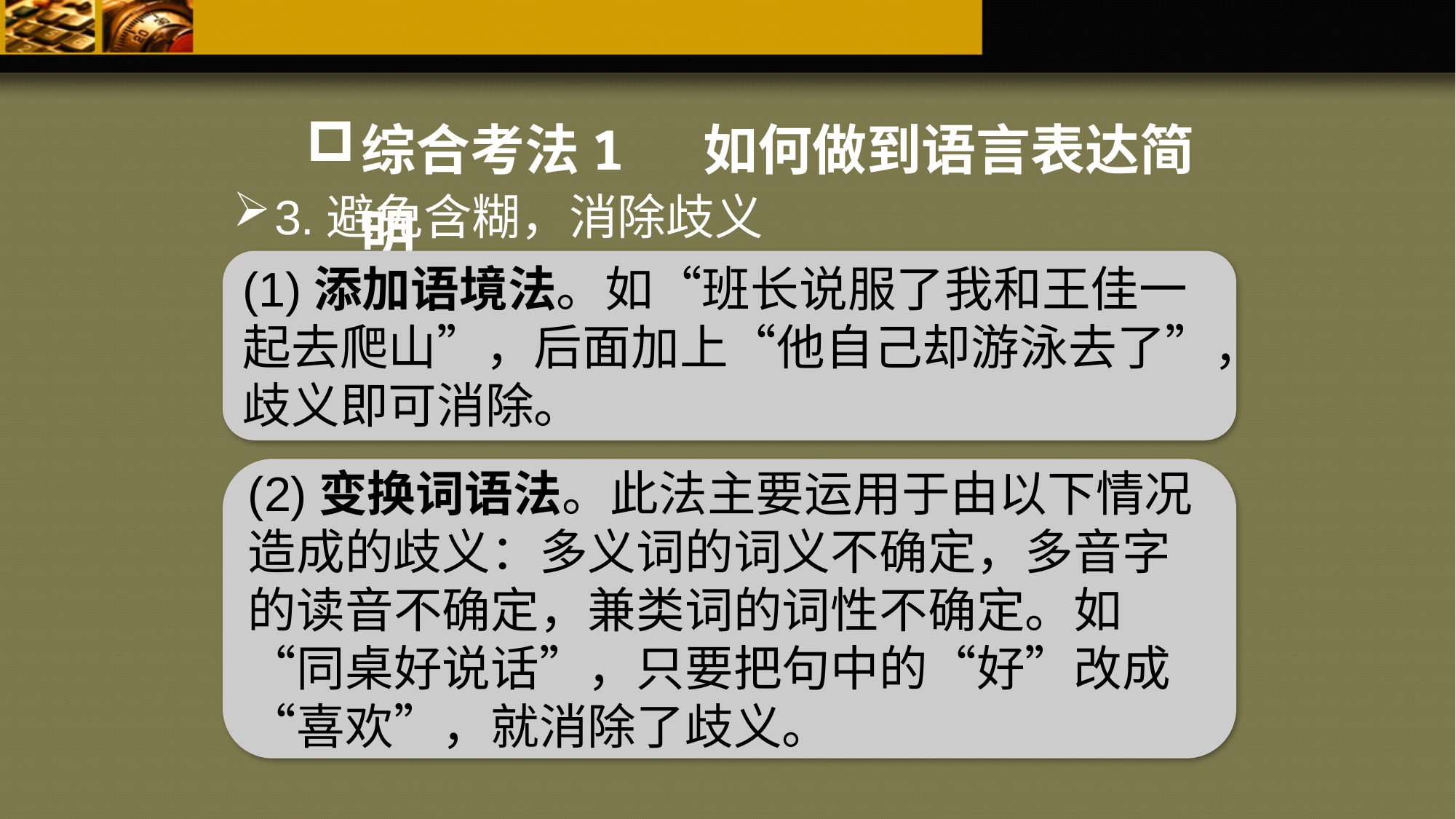

综合考法1  如何做到语言表达简明
3.避免含糊，消除歧义
(1)添加语境法。如“班长说服了我和王佳一起去爬山”，后面加上“他自己却游泳去了”，歧义即可消除。
(2)变换词语法。此法主要运用于由以下情况造成的歧义：多义词的词义不确定，多音字的读音不确定，兼类词的词性不确定。如“同桌好说话”，只要把句中的“好”改成“喜欢”，就消除了歧义。